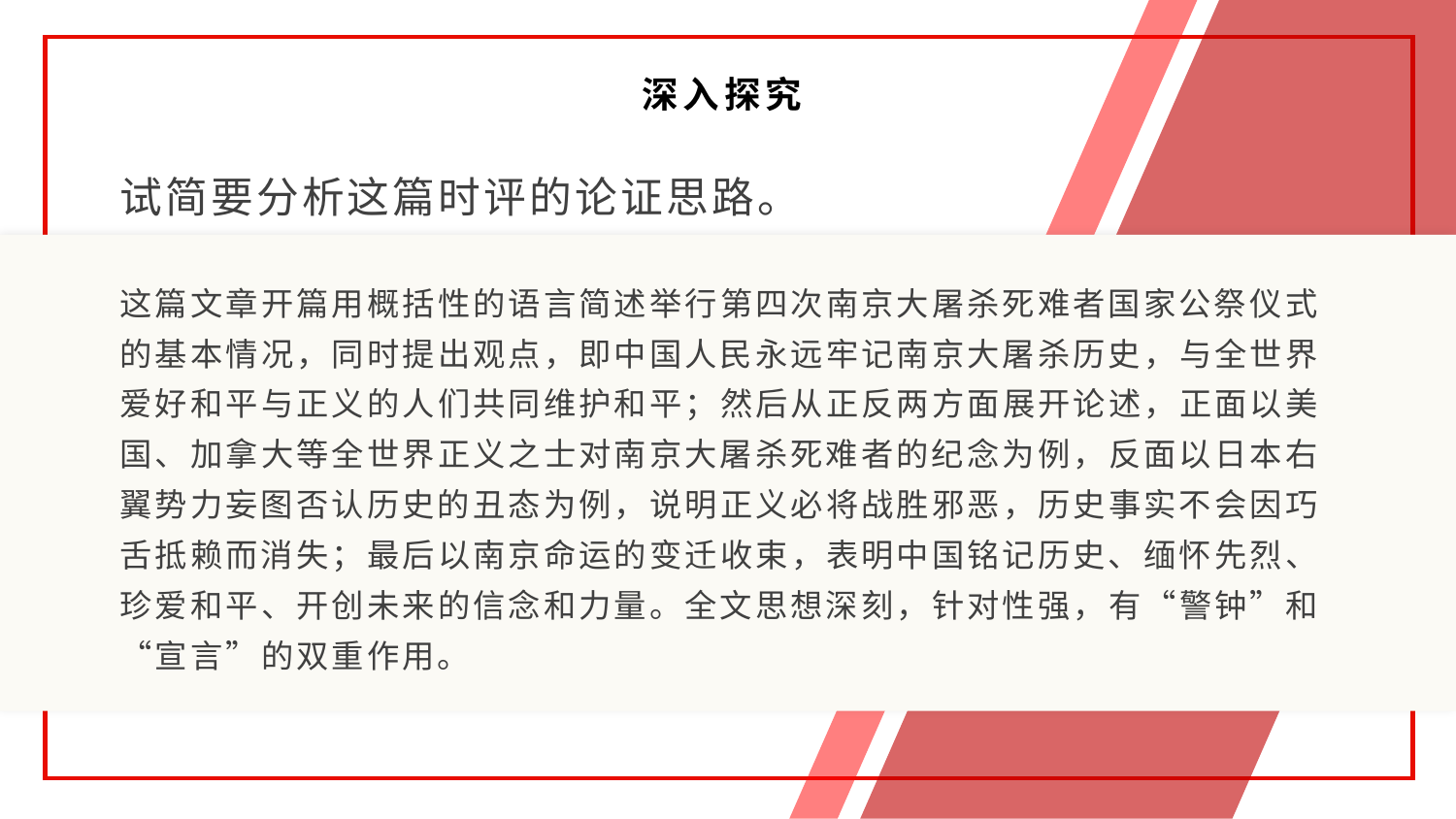

深入探究
试简要分析这篇时评的论证思路。

这篇文章开篇用概括性的语言简述举行第四次南京大屠杀死难者国家公祭仪式的基本情况，同时提出观点，即中国人民永远牢记南京大屠杀历史，与全世界爱好和平与正义的人们共同维护和平；然后从正反两方面展开论述，正面以美国、加拿大等全世界正义之士对南京大屠杀死难者的纪念为例，反面以日本右翼势力妄图否认历史的丑态为例，说明正义必将战胜邪恶，历史事实不会因巧舌抵赖而消失；最后以南京命运的变迁收束，表明中国铭记历史、缅怀先烈、珍爱和平、开创未来的信念和力量。全文思想深刻，针对性强，有“警钟”和“宣言”的双重作用。